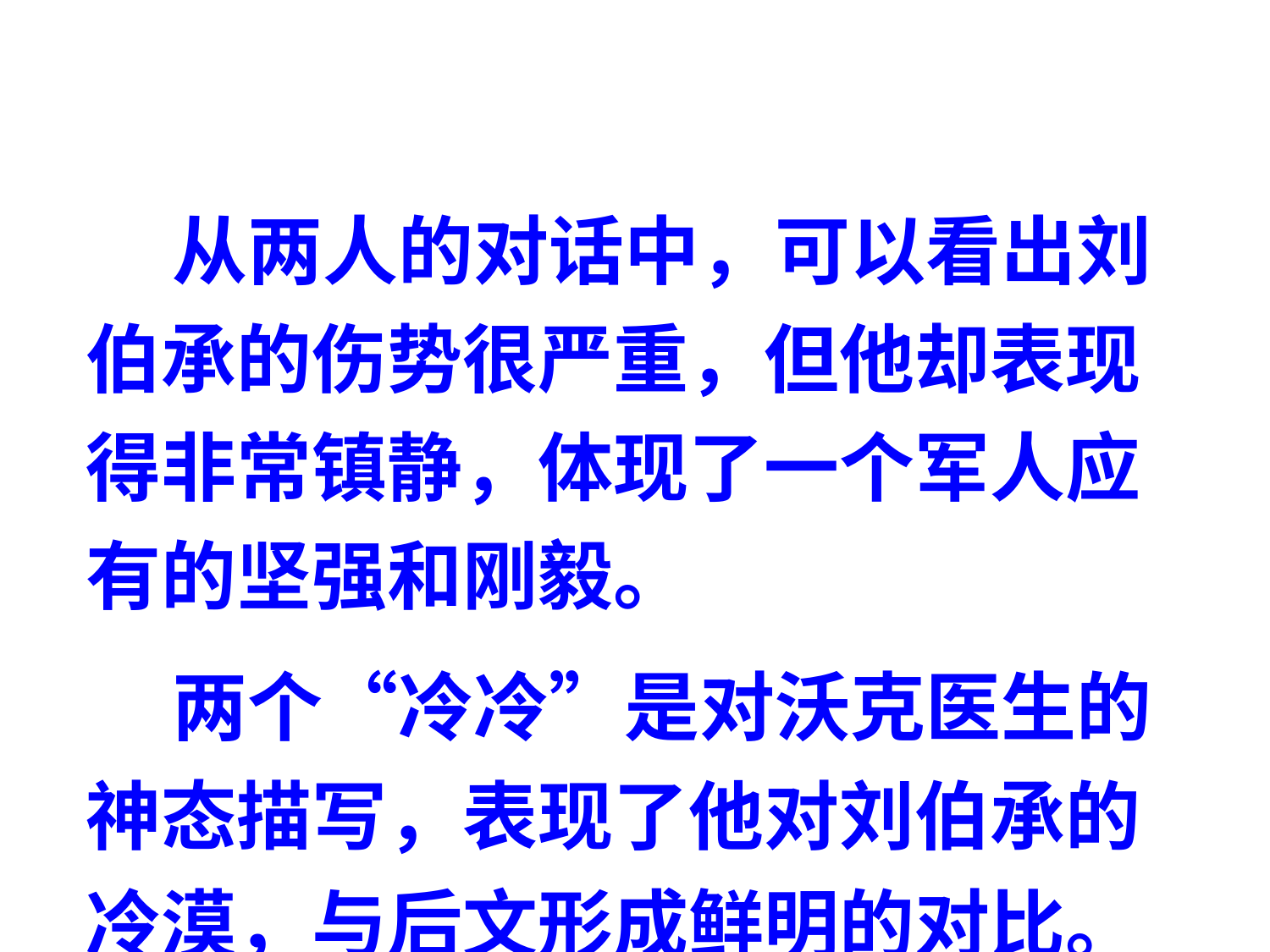

从两人的对话中，可以看出刘伯承的伤势很严重，但他却表现得非常镇静，体现了一个军人应有的坚强和刚毅。
    两个“冷冷”是对沃克医生的神态描写，表现了他对刘伯承的冷漠，与后文形成鲜明的对比。